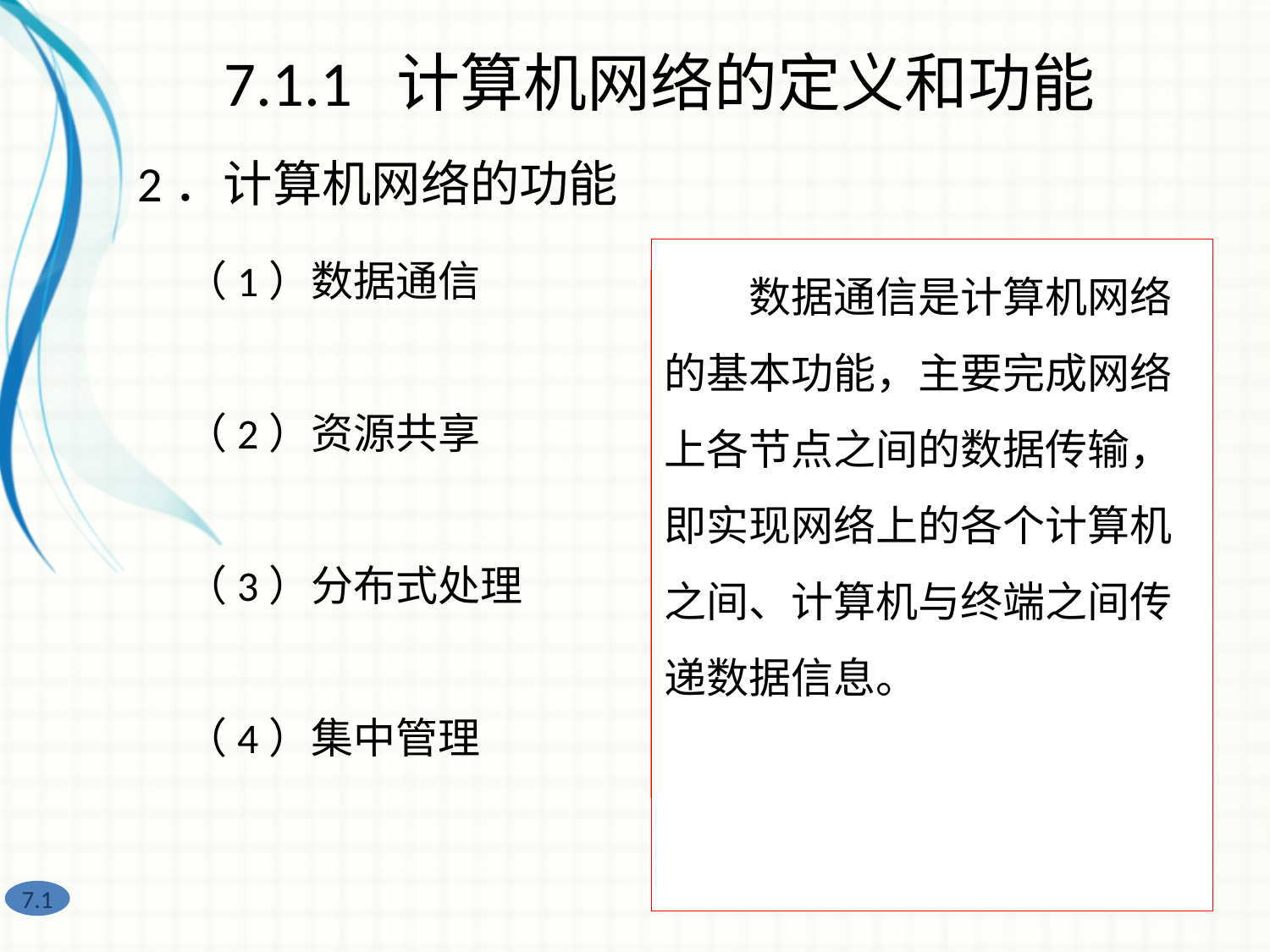

7.1.1  计算机网络的定义和功能
2．计算机网络的功能
　　数据通信是计算机网络的基本功能，主要完成网络上各节点之间的数据传输，即实现网络上的各个计算机之间、计算机与终端之间传递数据信息。

（1）数据通信

（2）资源共享

（3）分布式处理

（4）集中管理

数字信号与模拟信号：
          数据的基本表现形式是信号，可以分为数字信号和模拟信号两类。数字信号是一种离散的脉冲序列，计算机产生的表示0和1的电信号是数字信号。模拟信号是一种连续的信号，电话线上传输的按照声音强弱幅度连续变化所产生的电信号就是一种模拟信号。
　    分布式处理是指把一个复杂的任务划分成若干部分，由计算机网络中的若干台计算机相互协作共同完成。这样，可以增强系统性能，提高系统的可靠性。

　　计算机网络技术可以通过管理信息系统（MIS）、办公自动化系统（OA）等实现日常工作的集中管理，从而提高工作效率。

         资源共享是指在计算机网络中硬件、软件、数据的共享，通过网络可以最大程度地利用网络资源，提高资源利用率。